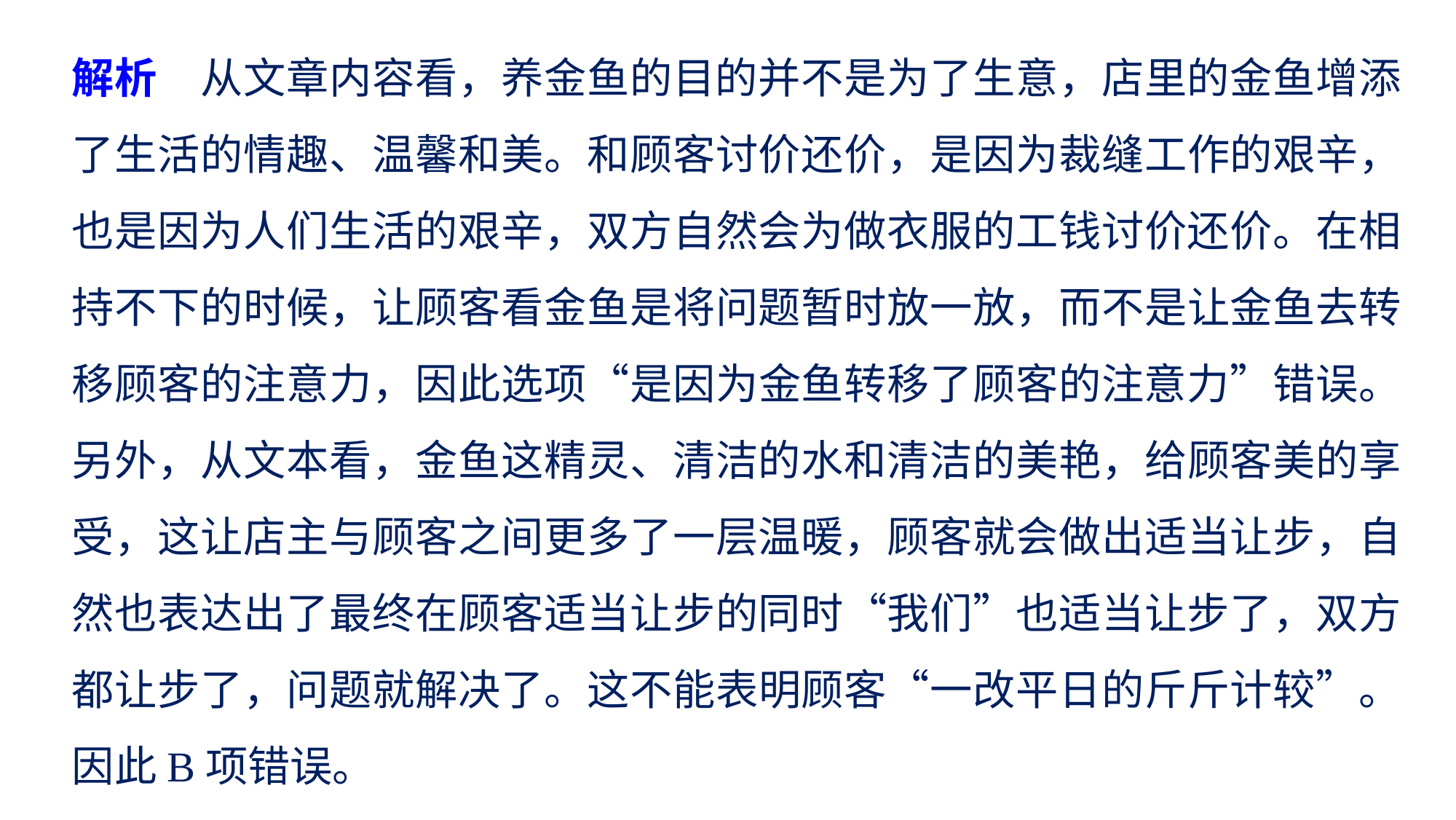

解析　从文章内容看，养金鱼的目的并不是为了生意，店里的金鱼增添了生活的情趣、温馨和美。和顾客讨价还价，是因为裁缝工作的艰辛，也是因为人们生活的艰辛，双方自然会为做衣服的工钱讨价还价。在相持不下的时候，让顾客看金鱼是将问题暂时放一放，而不是让金鱼去转移顾客的注意力，因此选项“是因为金鱼转移了顾客的注意力”错误。另外，从文本看，金鱼这精灵、清洁的水和清洁的美艳，给顾客美的享受，这让店主与顾客之间更多了一层温暖，顾客就会做出适当让步，自然也表达出了最终在顾客适当让步的同时“我们”也适当让步了，双方都让步了，问题就解决了。这不能表明顾客“一改平日的斤斤计较”。因此B项错误。